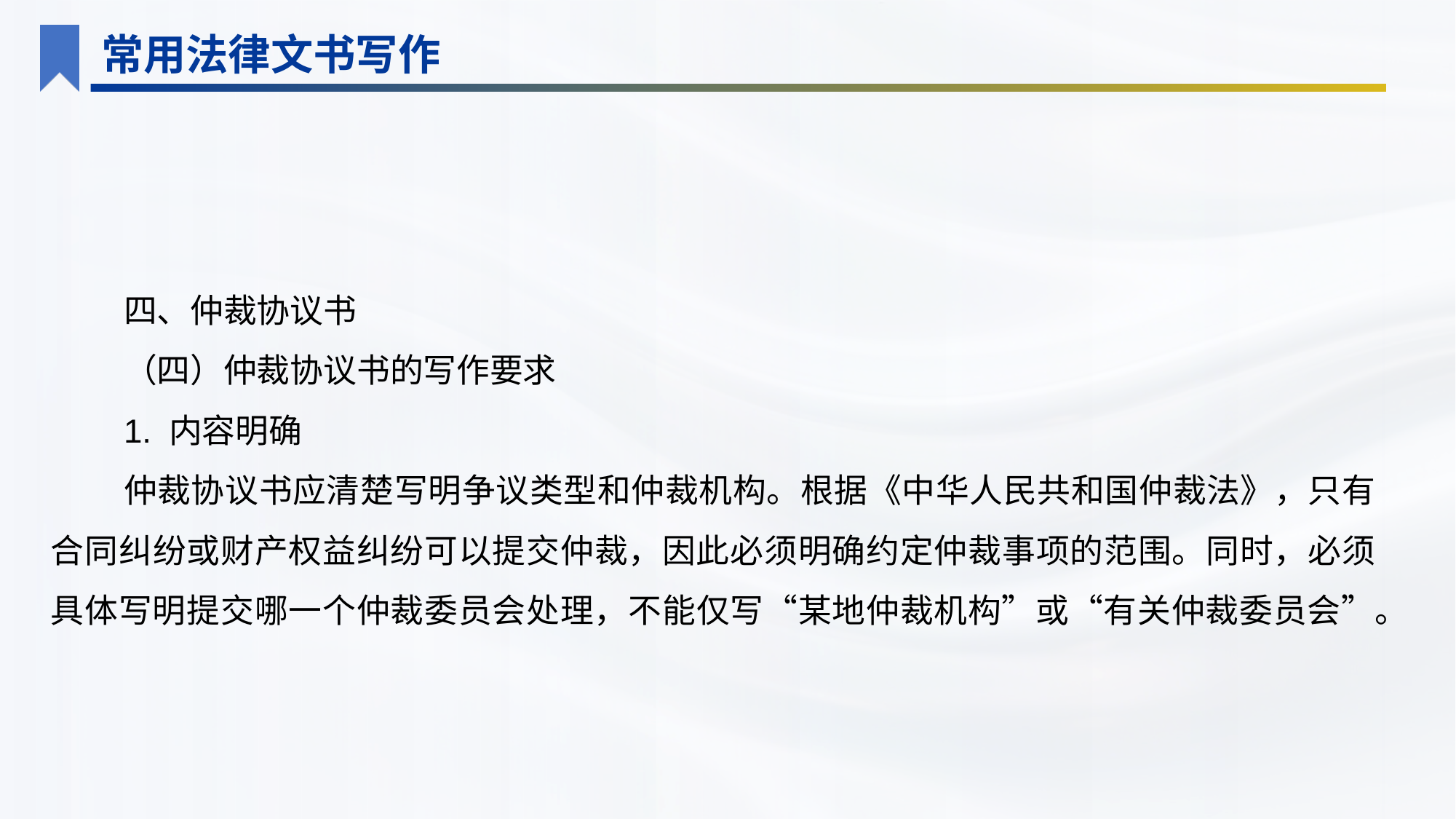

常用法律文书写作
四、仲裁协议书
（四）仲裁协议书的写作要求
1. 内容明确
仲裁协议书应清楚写明争议类型和仲裁机构。根据《中华人民共和国仲裁法》，只有合同纠纷或财产权益纠纷可以提交仲裁，因此必须明确约定仲裁事项的范围。同时，必须具体写明提交哪一个仲裁委员会处理，不能仅写“某地仲裁机构”或“有关仲裁委员会”。